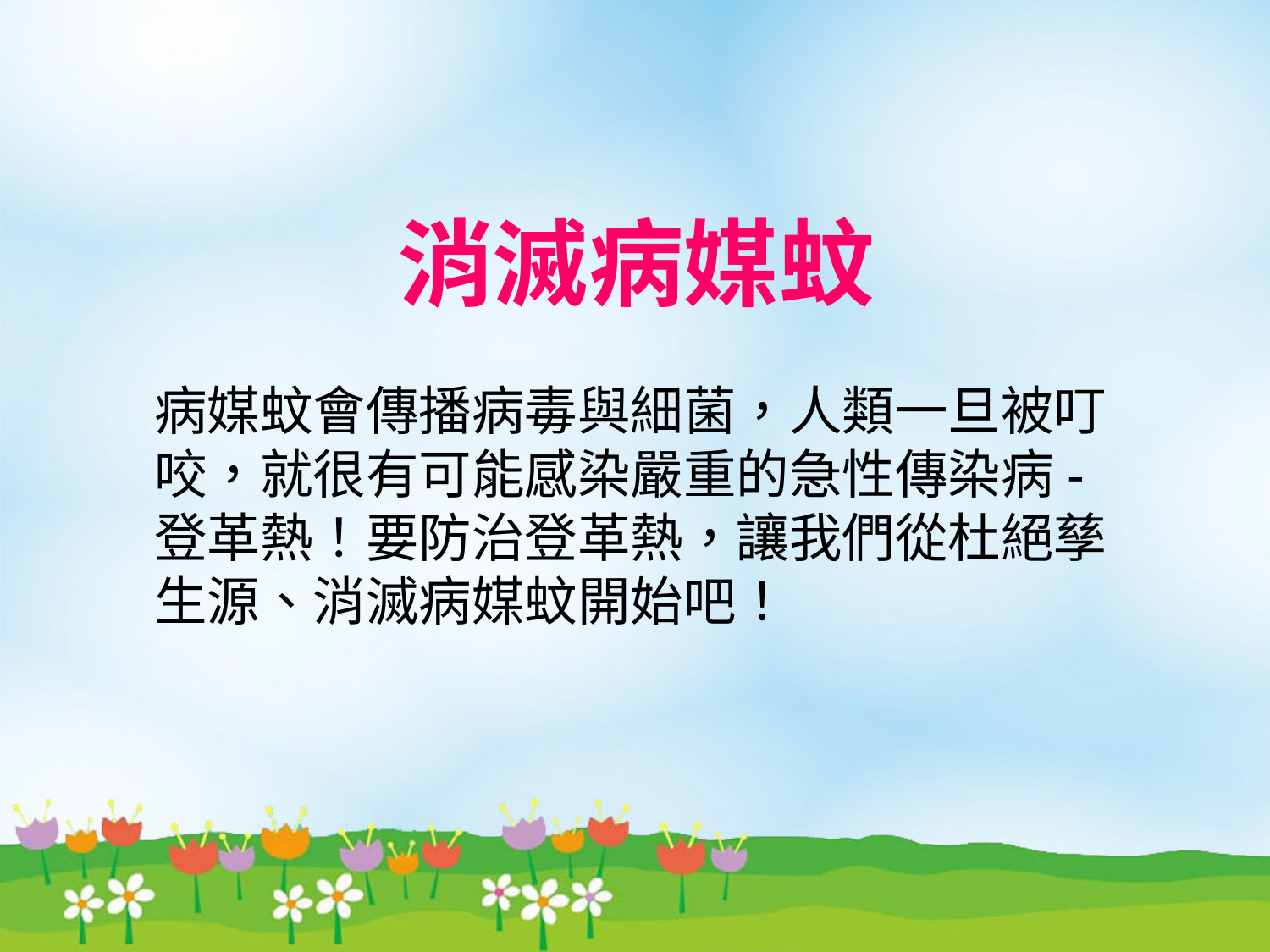

消滅病媒蚊
病媒蚊會傳播病毒與細菌，人類一旦被叮咬，就很有可能感染嚴重的急性傳染病-登革熱！要防治登革熱，讓我們從杜絕孳生源、消滅病媒蚊開始吧！